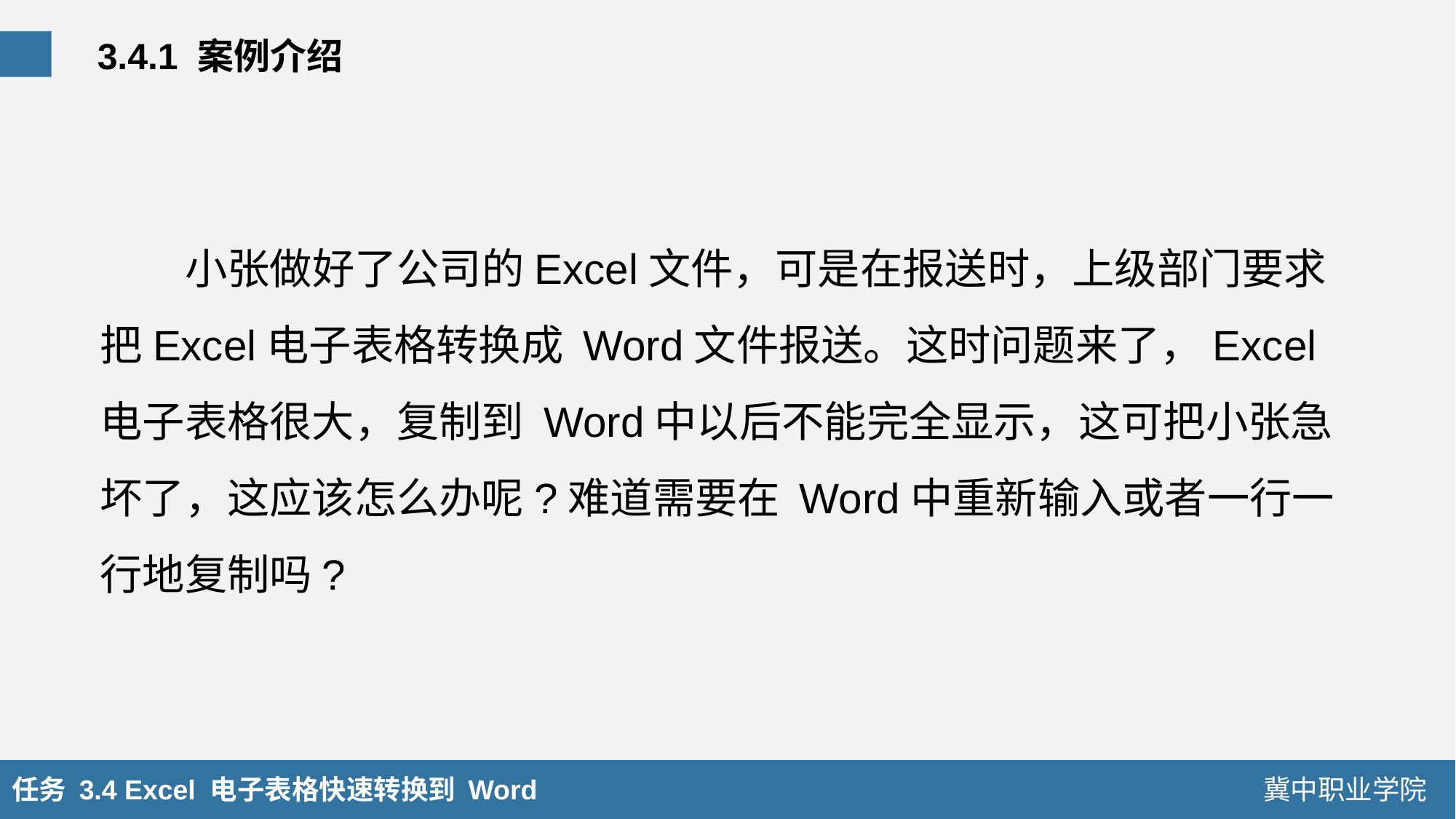

3.4.1 案例介绍
小张做好了公司的Excel文件，可是在报送时，上级部门要求把Excel电子表格转换成 Word文件报送。这时问题来了，Excel电子表格很大，复制到 Word中以后不能完全显示，这可把小张急坏了，这应该怎么办呢?难道需要在 Word中重新输入或者一行一行地复制吗?

任务 3.4 Excel 电子表格快速转换到 Word
冀中职业学院